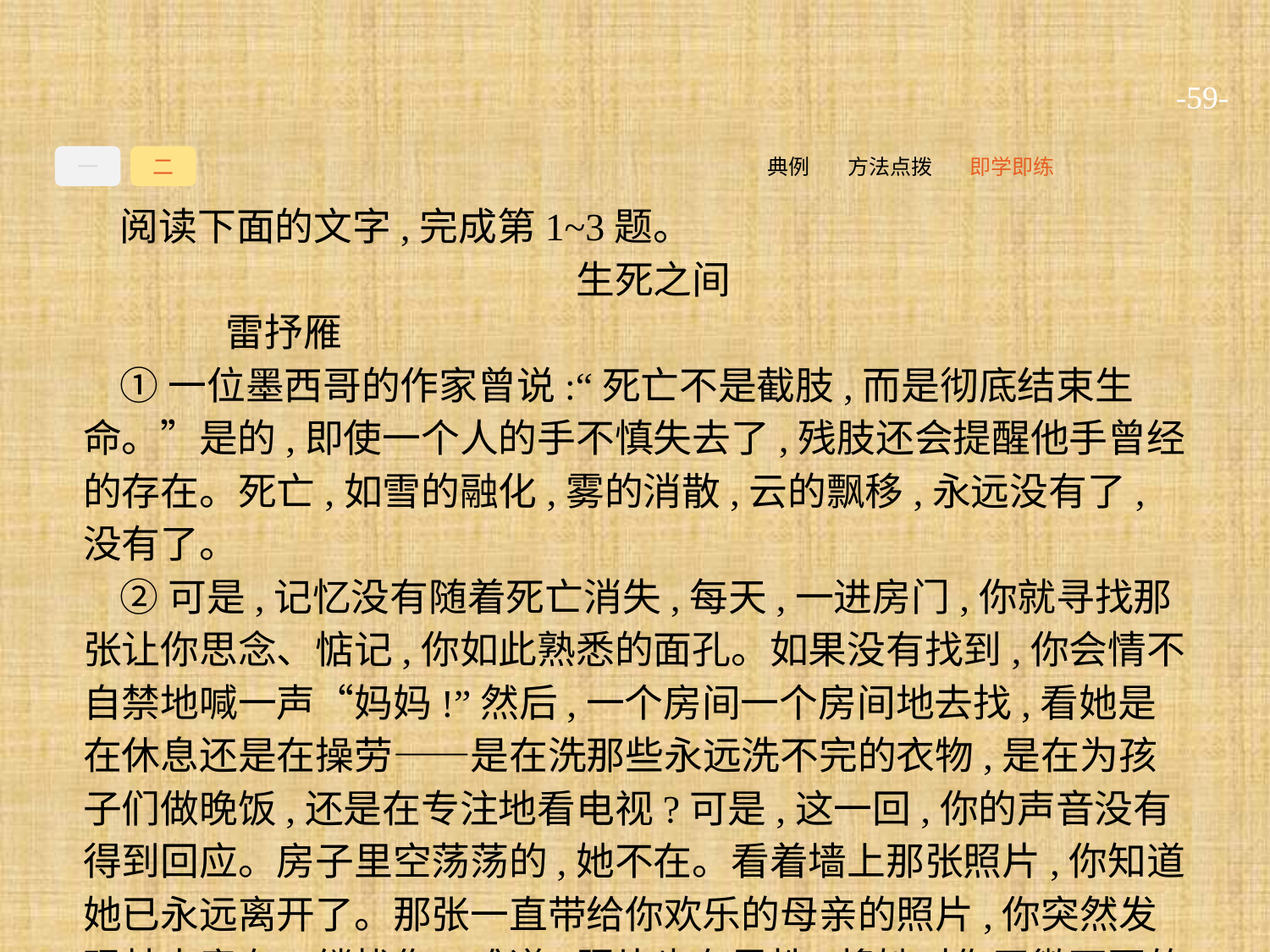

-59-
一
二
即学即练
方法点拨
典例
阅读下面的文字,完成第1~3题。
生死之间
	雷抒雁
①一位墨西哥的作家曾说:“死亡不是截肢,而是彻底结束生命。”是的,即使一个人的手不慎失去了,残肢还会提醒他手曾经的存在。死亡,如雪的融化,雾的消散,云的飘移,永远没有了,没有了。
②可是,记忆没有随着死亡消失,每天,一进房门,你就寻找那张让你思念、惦记,你如此熟悉的面孔。如果没有找到,你会情不自禁地喊一声“妈妈!”然后,一个房间一个房间地去找,看她是在休息还是在操劳——是在洗那些永远洗不完的衣物,是在为孩子们做晚饭,还是在专注地看电视?可是,这一回,你的声音没有得到回应。房子里空荡荡的,她不在。看着墙上那张照片,你知道她已永远离开了。那张一直带给你欢乐的母亲的照片,你突然发现其中竟有一缕忧伤。难道,照片也有灵性,将她对你无微不至的关怀凝聚在目光中?